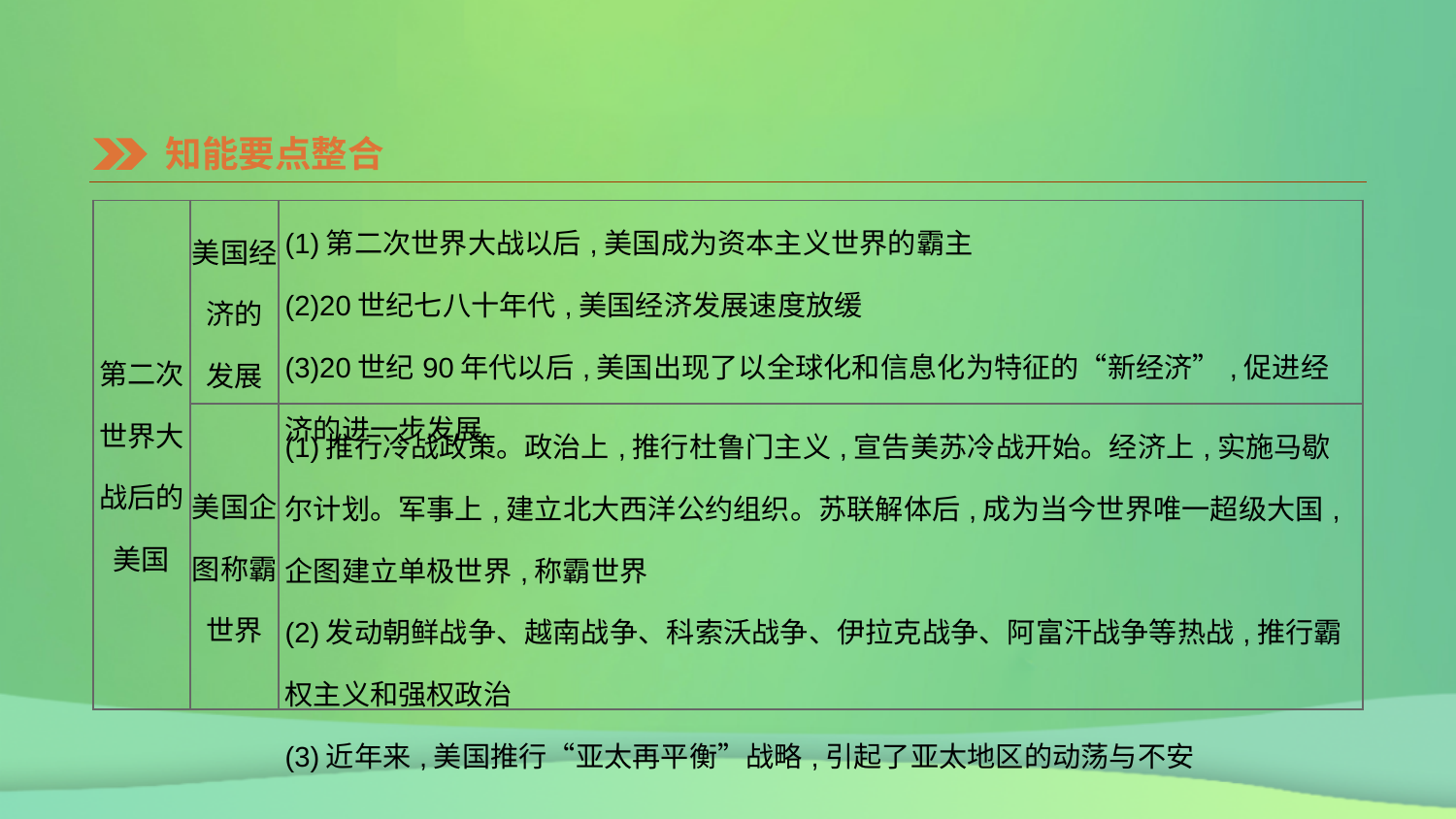

知能要点整合

| 第二次世界大战后的 美国 | 美国经济的 发展 | (1)第二次世界大战以后,美国成为资本主义世界的霸主 (2)20世纪七八十年代,美国经济发展速度放缓 (3)20世纪90年代以后,美国出现了以全球化和信息化为特征的“新经济”,促进经济的进一步发展 |
| --- | --- | --- |
|  | 美国企图称霸世界 | (1)推行冷战政策。政治上,推行杜鲁门主义,宣告美苏冷战开始。经济上,实施马歇尔计划。军事上,建立北大西洋公约组织。苏联解体后,成为当今世界唯一超级大国,企图建立单极世界,称霸世界 (2)发动朝鲜战争、越南战争、科索沃战争、伊拉克战争、阿富汗战争等热战,推行霸权主义和强权政治 (3)近年来,美国推行“亚太再平衡”战略,引起了亚太地区的动荡与不安 |